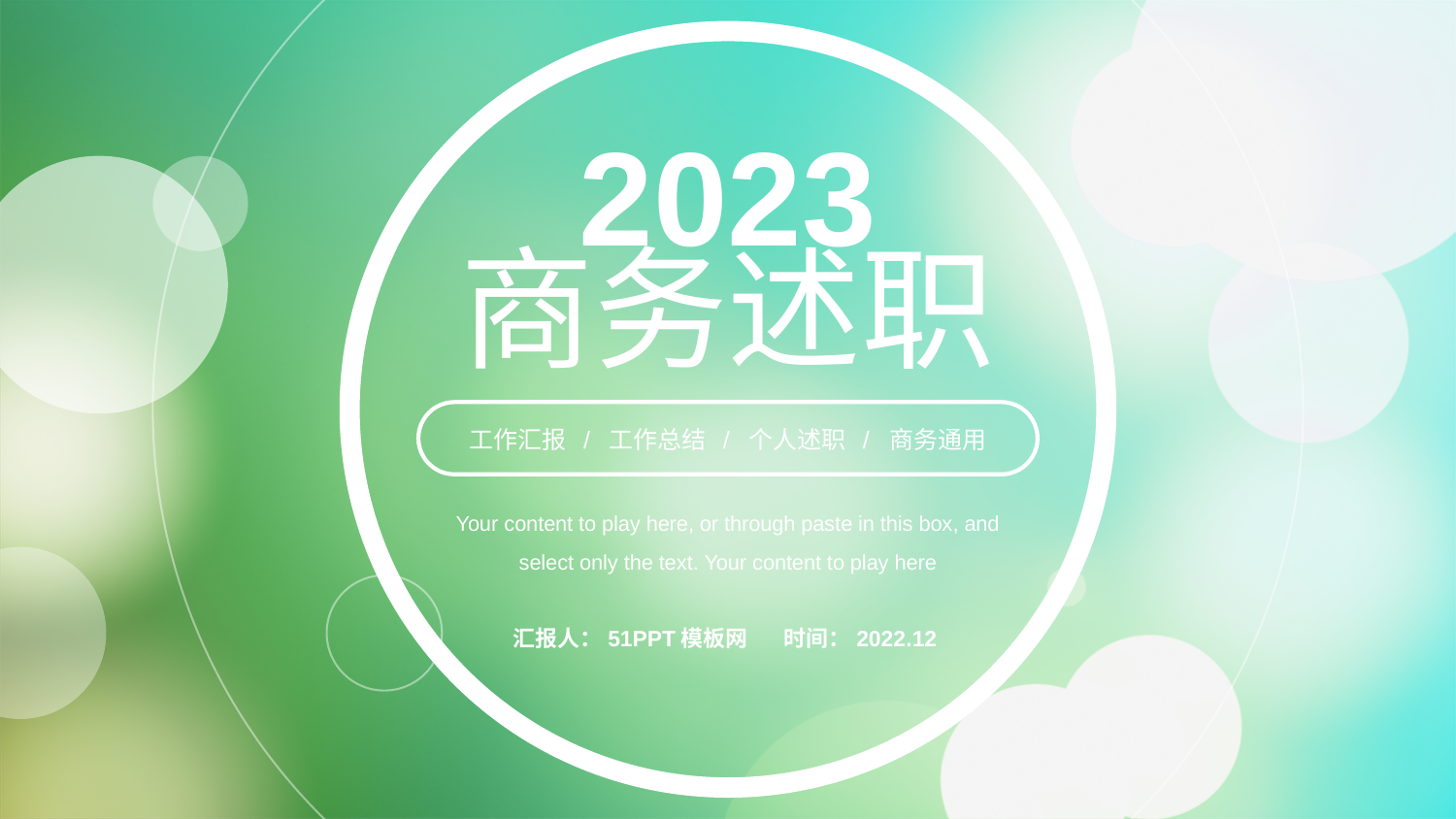

2023

商务述职

工作汇报  /  工作总结  /  个人述职  /  商务通用
Your content to play here, or through paste in this box, and select only the text. Your content to play here

汇报人：51PPT模板网
时间：2022.12